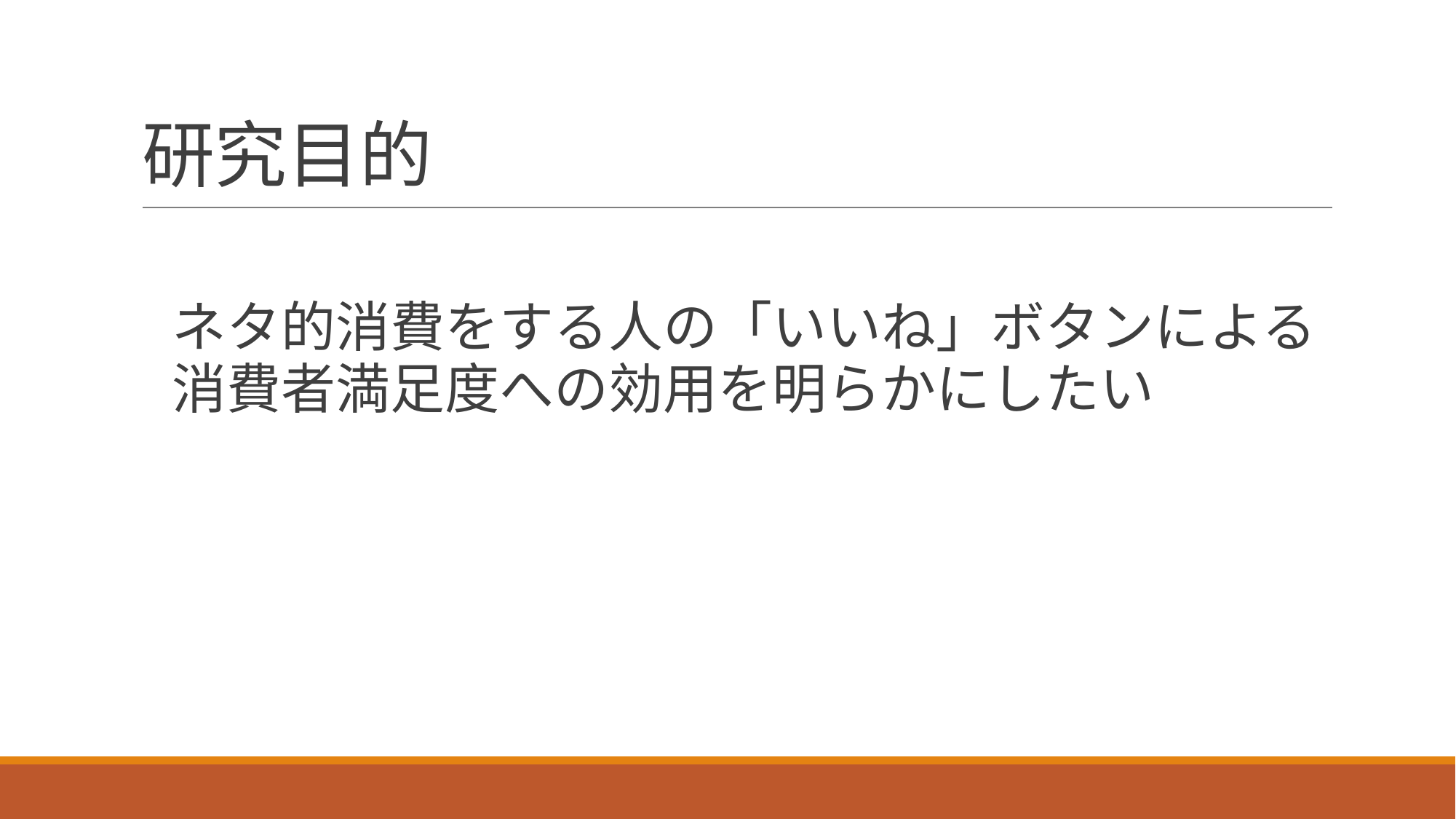

# 研究目的

ネタ的消費をする人の「いいね」ボタンによる
消費者満足度への効用を明らかにしたい